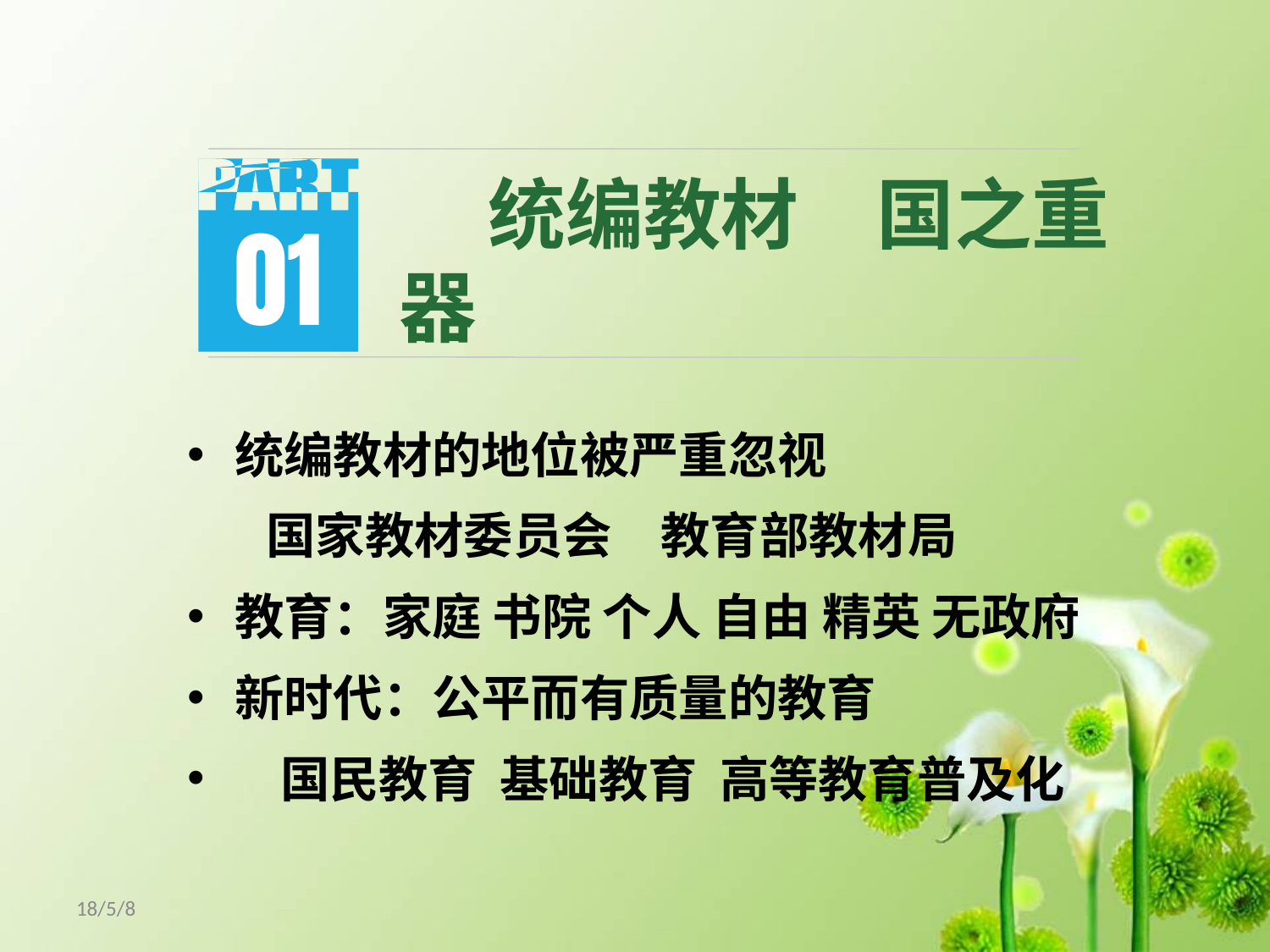

01
    统编教材　国之重器

统编教材的地位被严重忽视
      国家教材委员会　教育部教材局
教育：家庭 书院 个人 自由 精英 无政府
新时代：公平而有质量的教育
   国民教育  基础教育  高等教育普及化

18/5/8